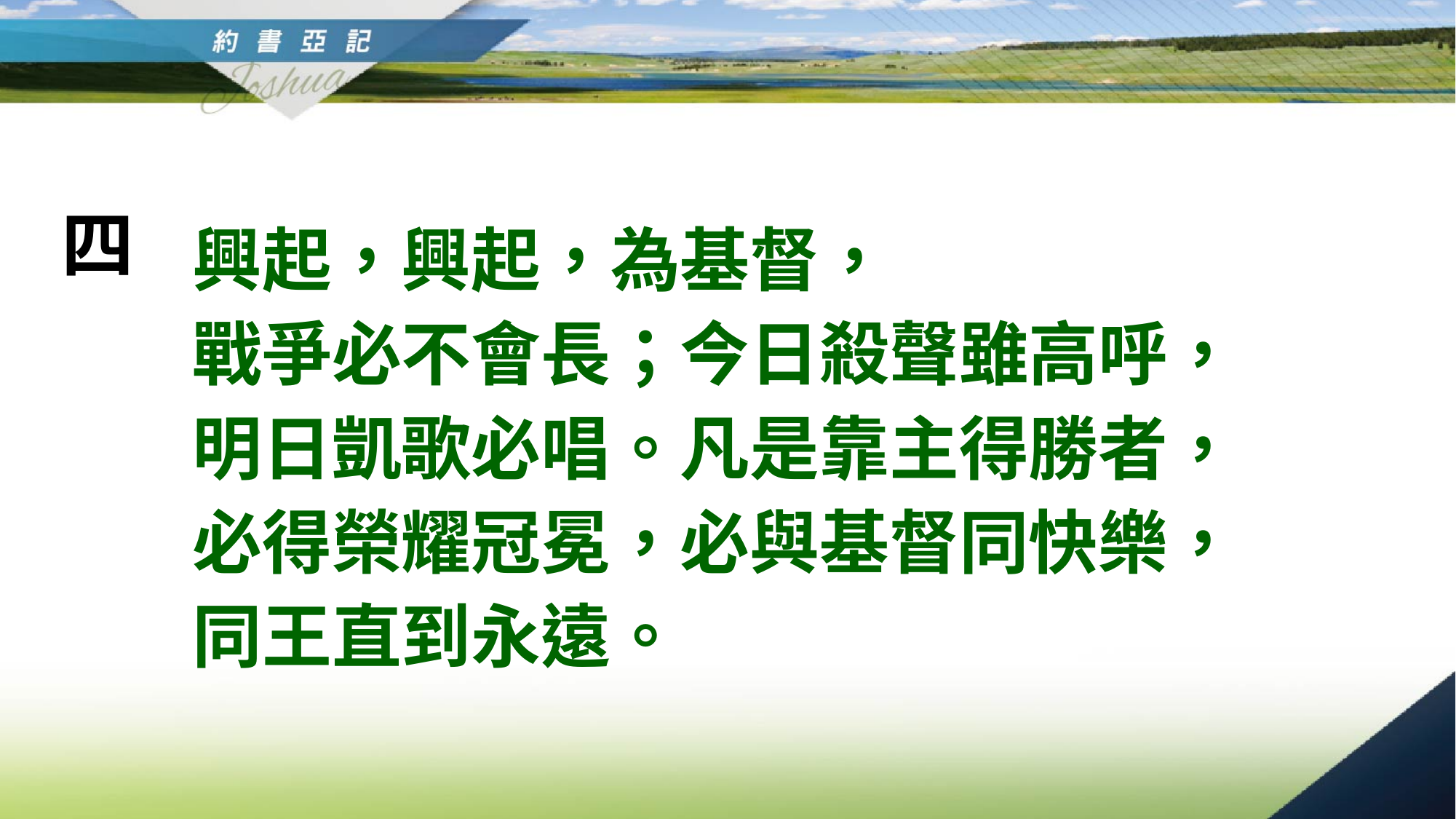

四

興起，興起，為基督，
戰爭必不會長；今日殺聲雖高呼，
明日凱歌必唱。凡是靠主得勝者，
必得榮耀冠冕，必與基督同快樂，
同王直到永遠。